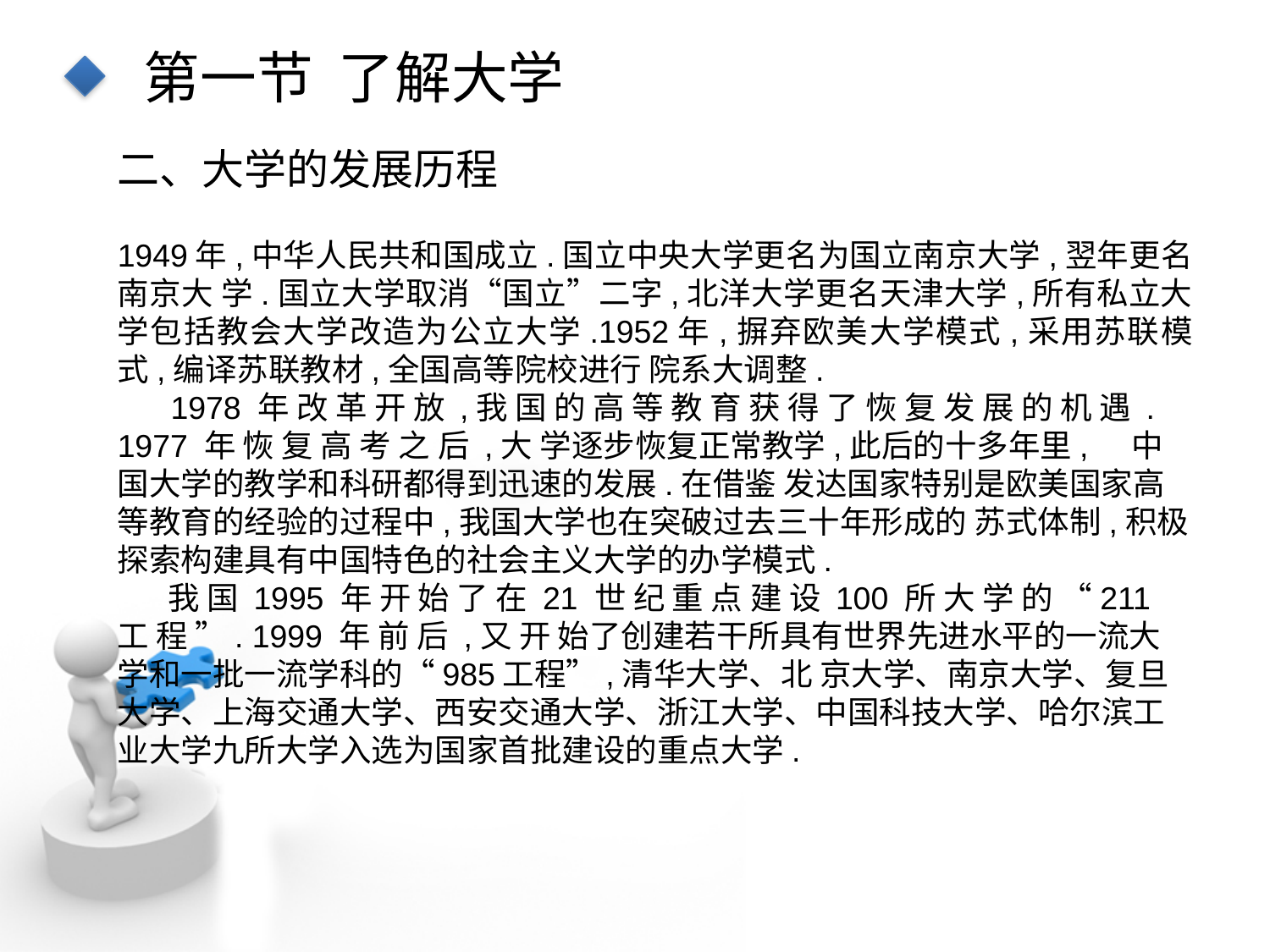

第一节  了解大学

二、大学的发展历程

1949年,中华人民共和国成立.国立中央大学更名为国立南京大学,翌年更名南京大 学.国立大学取消“国立”二字,北洋大学更名天津大学,所有私立大学包括教会大学改造为公立大学.1952年,摒弃欧美大学模式,采用苏联模式,编译苏联教材,全国高等院校进行 院系大调整.
      1978 年 改 革 开 放 ,我 国 的 高 等 教 育 获 得 了 恢 复 发 展 的 机 遇 . 1977 年 恢 复 高 考 之 后 ,大 学逐步恢复正常教学,此后的十多年里,    中国大学的教学和科研都得到迅速的发展.在借鉴 发达国家特别是欧美国家高等教育的经验的过程中,我国大学也在突破过去三十年形成的 苏式体制,积极探索构建具有中国特色的社会主义大学的办学模式.
      我 国 1995 年 开 始 了 在 21 世 纪 重 点 建 设 100 所 大 学 的 “211 工 程 ”. 1999 年 前 后 ,又 开 始了创建若干所具有世界先进水平的一流大学和一批一流学科的“985工程”,清华大学、北 京大学、南京大学、复旦大学、上海交通大学、西安交通大学、浙江大学、中国科技大学、哈尔滨工业大学九所大学入选为国家首批建设的重点大学.
点击添加文本
点击添加文本
点击添加文本
点击添加文本